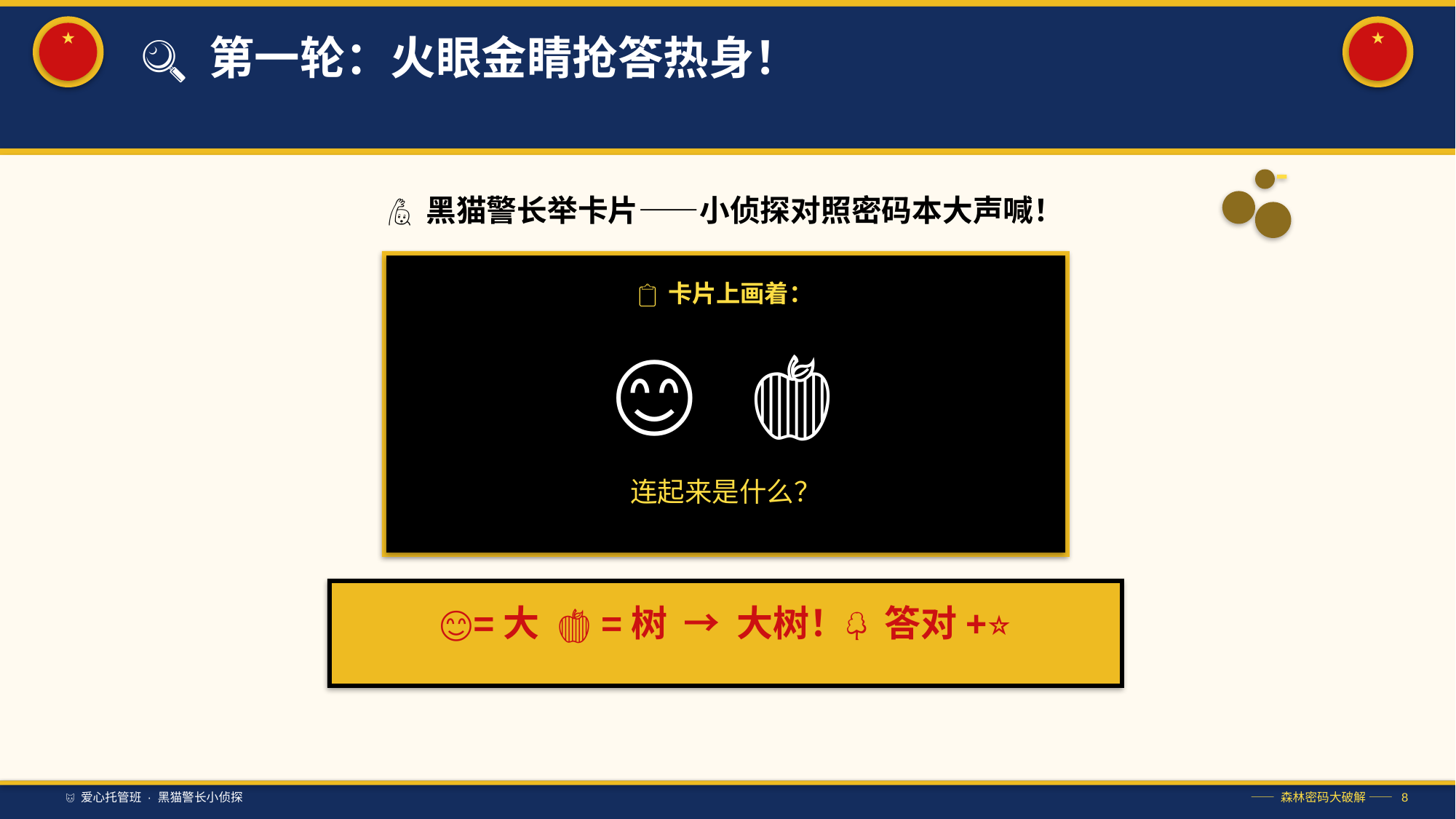

★
★

🔍 第一轮：火眼金睛抢答热身！

🙋 黑猫警长举卡片——小侦探对照密码本大声喊！

📋 卡片上画着：
😊  🍎
连起来是什么？

😊=大  🍎=树  →  大树！🌳  答对+⭐

🐱 爱心托管班 · 黑猫警长小侦探
—— 森林密码大破解 ——  8